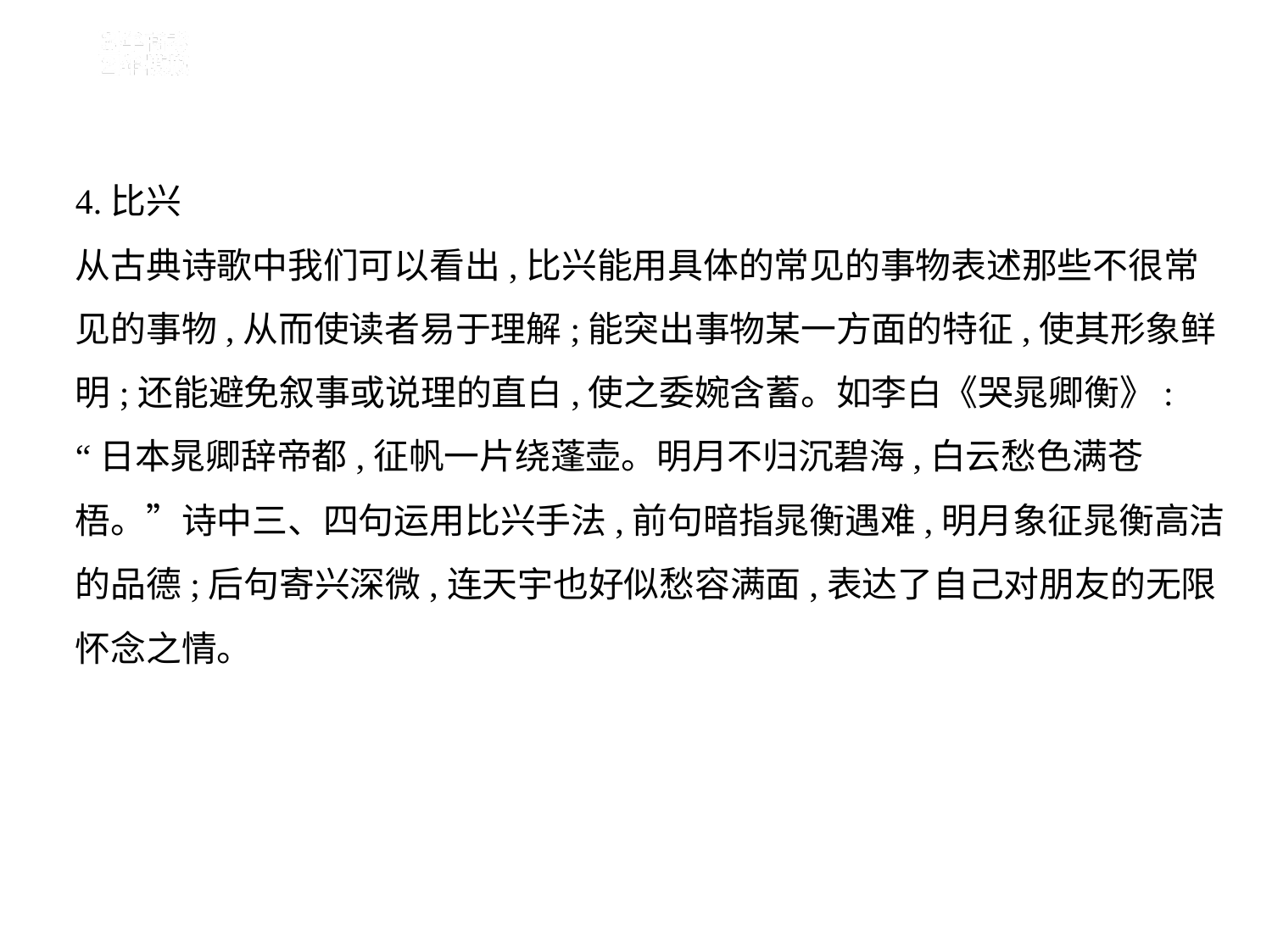

4.比兴
从古典诗歌中我们可以看出,比兴能用具体的常见的事物表述那些不很常
见的事物,从而使读者易于理解;能突出事物某一方面的特征,使其形象鲜
明;还能避免叙事或说理的直白,使之委婉含蓄。如李白《哭晁卿衡》:
“日本晁卿辞帝都,征帆一片绕蓬壶。明月不归沉碧海,白云愁色满苍
梧。”诗中三、四句运用比兴手法,前句暗指晁衡遇难,明月象征晁衡高洁
的品德;后句寄兴深微,连天宇也好似愁容满面,表达了自己对朋友的无限
怀念之情。